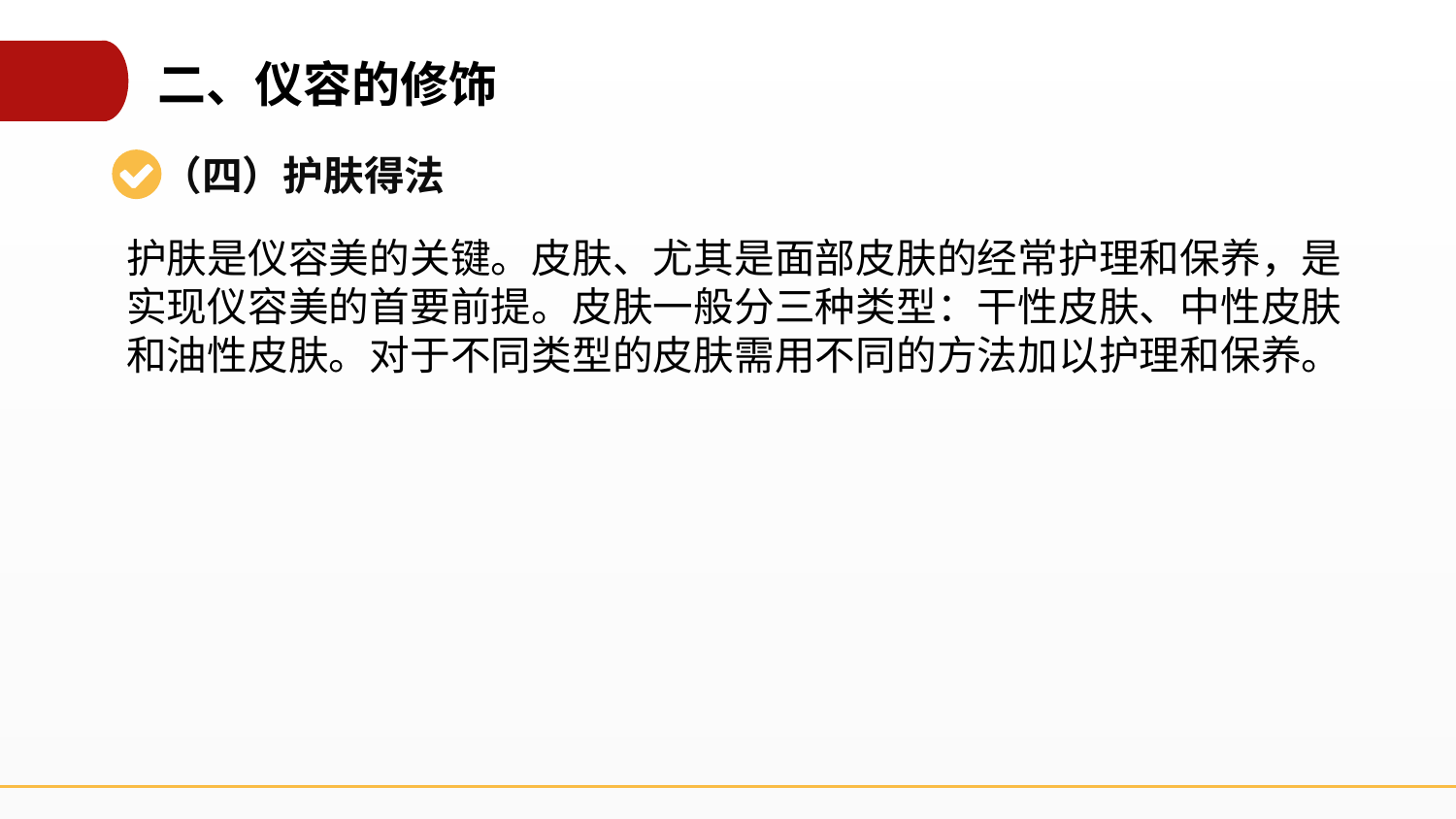

二、仪容的修饰

（四）护肤得法
护肤是仪容美的关键。皮肤、尤其是面部皮肤的经常护理和保养，是实现仪容美的首要前提。皮肤一般分三种类型：干性皮肤、中性皮肤和油性皮肤。对于不同类型的皮肤需用不同的方法加以护理和保养。